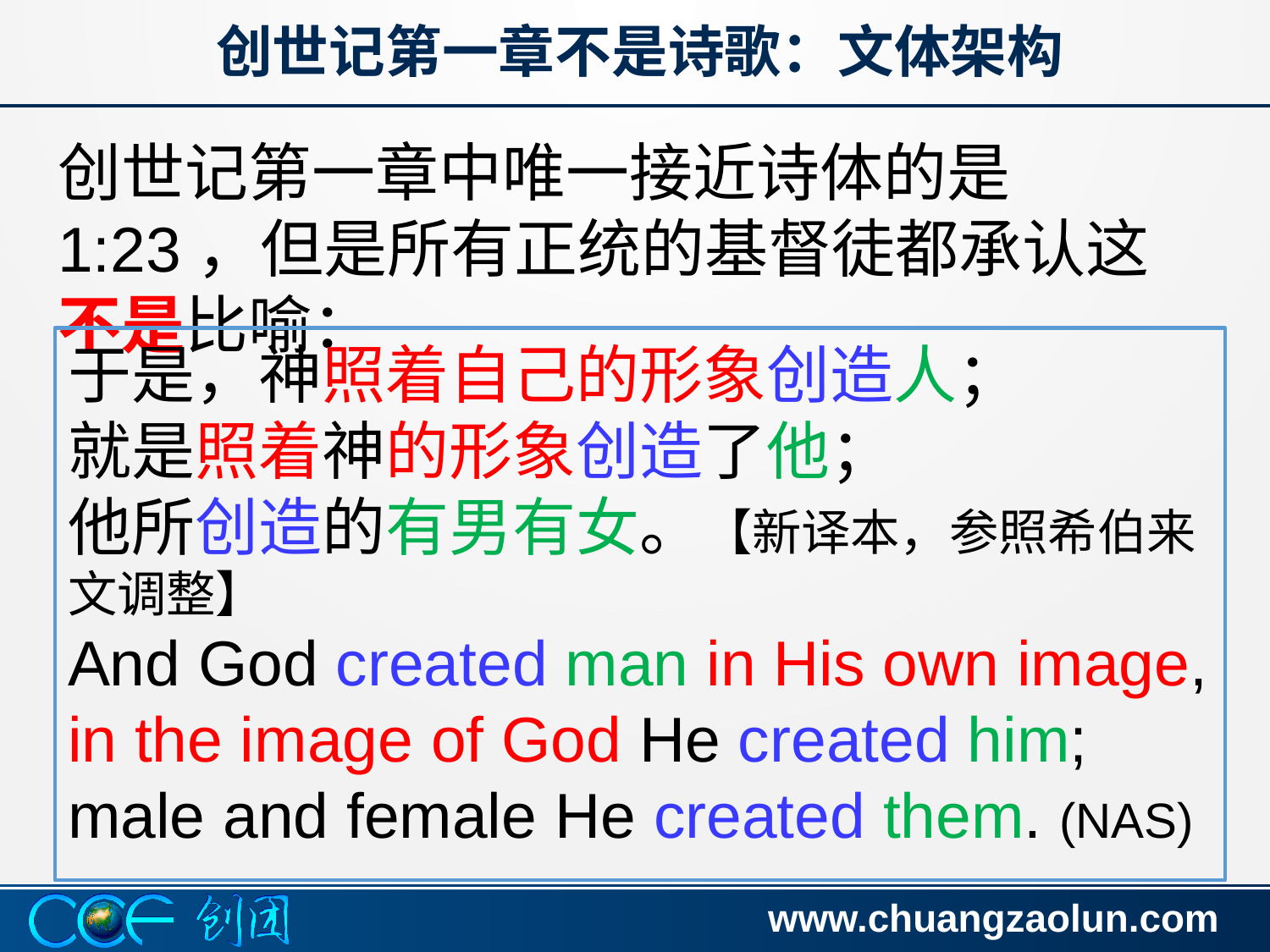

创世记第一章不是诗歌：文体架构
创世记第一章中唯一接近诗体的是1:23，但是所有正统的基督徒都承认这不是比喻：
于是，神照着自己的形象创造人；
就是照着神的形象创造了他；
他所创造的有男有女。【新译本，参照希伯来文调整】
And God created man in His own image, in the image of God He created him; male and female He created them. (NAS)